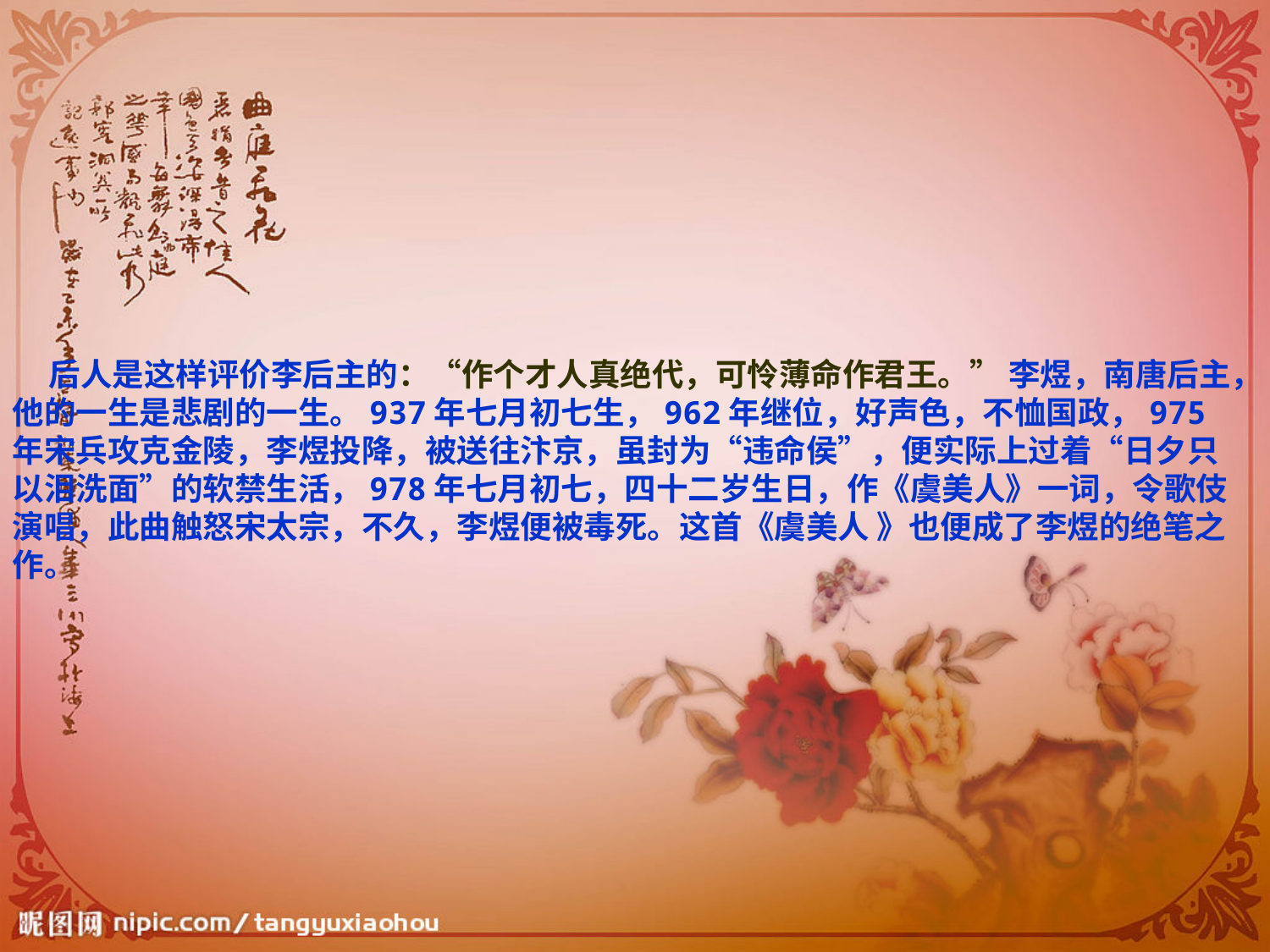

后人是这样评价李后主的：“作个才人真绝代，可怜薄命作君王。” 李煜，南唐后主，他的一生是悲剧的一生。937年七月初七生，962年继位，好声色，不恤国政，975年宋兵攻克金陵，李煜投降，被送往汴京，虽封为“违命侯”，便实际上过着“日夕只以泪洗面”的软禁生活，978年七月初七，四十二岁生日，作《虞美人》一词，令歌伎演唱，此曲触怒宋太宗，不久，李煜便被毒死。这首《虞美人 》也便成了李煜的绝笔之作。